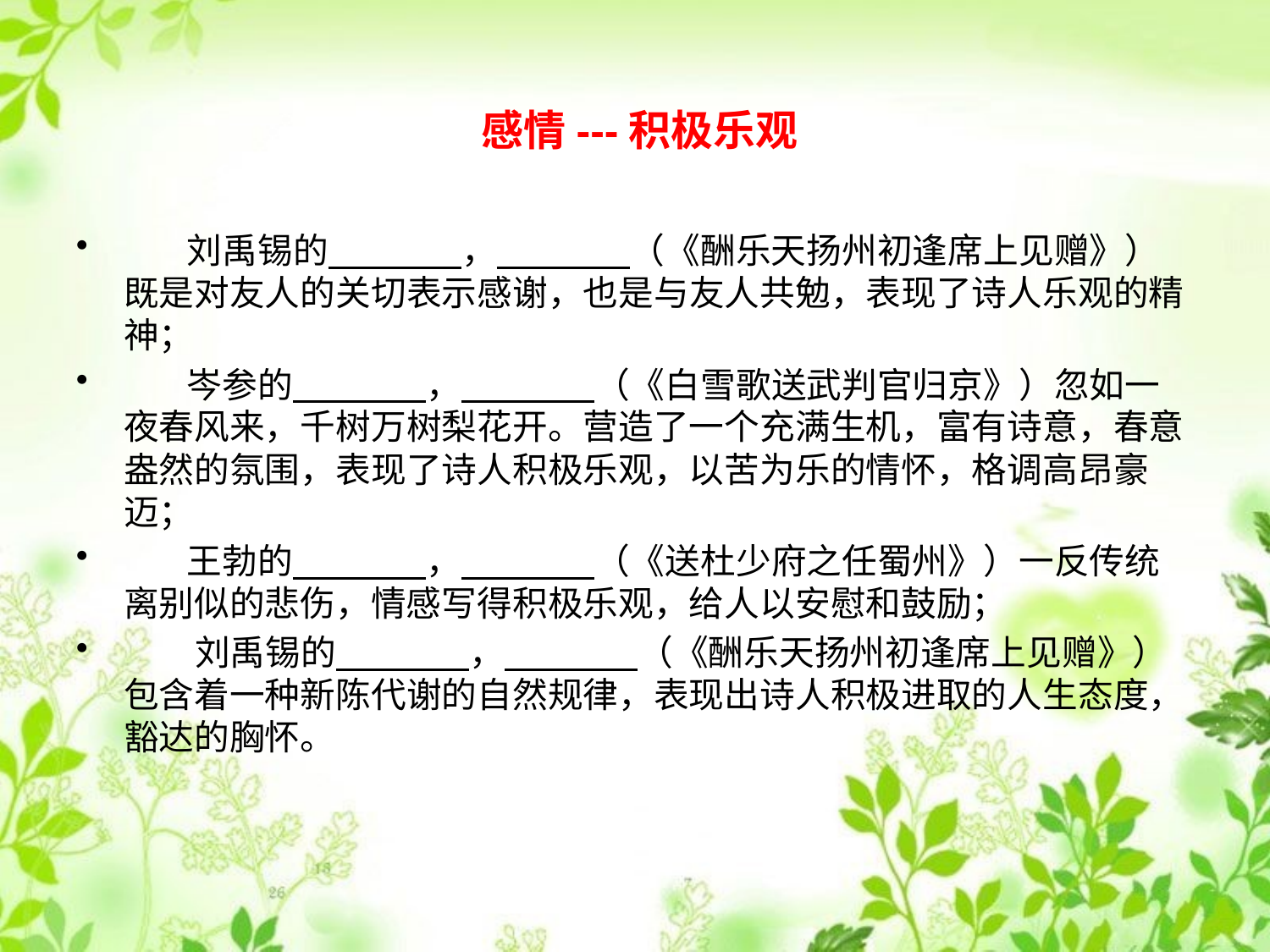

# 感情---积极乐观
       刘禹锡的                 ，                 （《酬乐天扬州初逢席上见赠》）既是对友人的关切表示感谢，也是与友人共勉，表现了诗人乐观的精神；
       岑参的                 ，                 （《白雪歌送武判官归京》）忽如一夜春风来，千树万树梨花开。营造了一个充满生机，富有诗意，春意盎然的氛围，表现了诗人积极乐观，以苦为乐的情怀，格调高昂豪迈；
       王勃的                 ，                 （《送杜少府之任蜀州》）一反传统离别似的悲伤，情感写得积极乐观，给人以安慰和鼓励；
        刘禹锡的                 ，                 （《酬乐天扬州初逢席上见赠》）包含着一种新陈代谢的自然规律，表现出诗人积极进取的人生态度，豁达的胸怀。